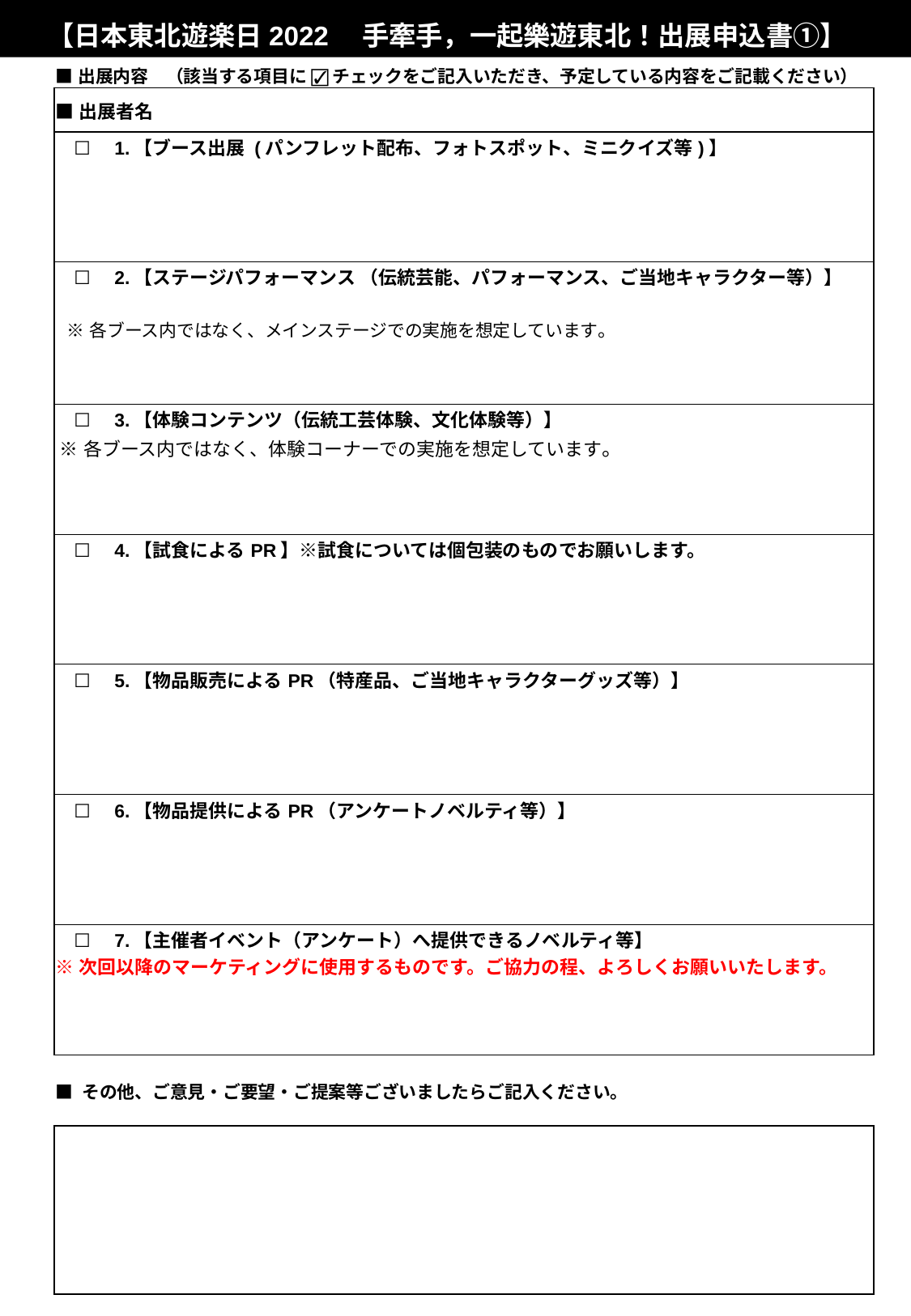

【日本東北遊楽日2022　手牽手，一起樂遊東北！出展申込書①】
| ■出展内容　（該当する項目に ☑ チェックをご記入いただき、予定している内容をご記載ください） |  |
| --- | --- |
| ■出展者名 |  |
| ☐　1.【ブース出展 (パンフレット配布、フォトスポット、ミニクイズ等)】 |  |
| ☐　2.【ステージパフォーマンス （伝統芸能、パフォーマンス、ご当地キャラクター等）】　　 ※各ブース内ではなく、メインステージでの実施を想定しています。 |  |
| ☐　3.【体験コンテンツ（伝統工芸体験、文化体験等）】 ※各ブース内ではなく、体験コーナーでの実施を想定しています。 |  |
| ☐　4.【試食によるPR】※試食については個包装のものでお願いします。 |  |
| ☐　5.【物品販売によるPR（特産品、ご当地キャラクターグッズ等）】 |  |
| ☐　6.【物品提供によるPR（アンケートノベルティ等）】 |  |
| ☐　7.【主催者イベント（アンケート）へ提供できるノベルティ等】　 ※次回以降のマーケティングに使用するものです。ご協力の程、よろしくお願いいたします。 |  |
| ■ その他、ご意見・ご要望・ご提案等ございましたらご記入ください。 |  |
|  |  |